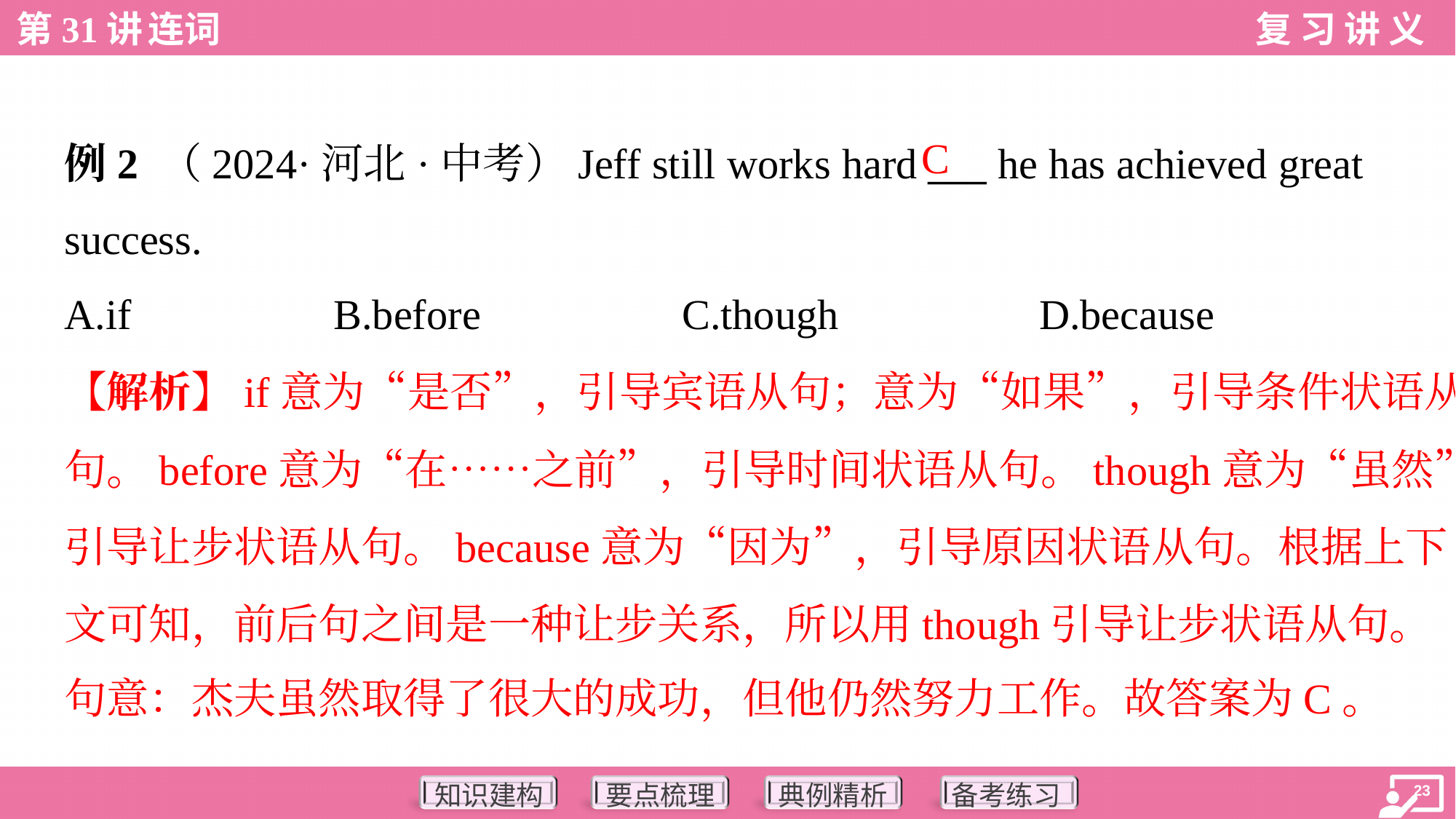

C
例2 （2024·河北·中考）Jeff still works hard ___ he has achieved great
success.
A.if	B.before	C.though	D.because
【解析】if意为“是否”，引导宾语从句；意为“如果”，引导条件状语从
句。before意为“在……之前”，引导时间状语从句。though意为“虽然”，
引导让步状语从句。because意为“因为”，引导原因状语从句。根据上下
文可知，前后句之间是一种让步关系，所以用though引导让步状语从句。
句意：杰夫虽然取得了很大的成功，但他仍然努力工作。故答案为C。